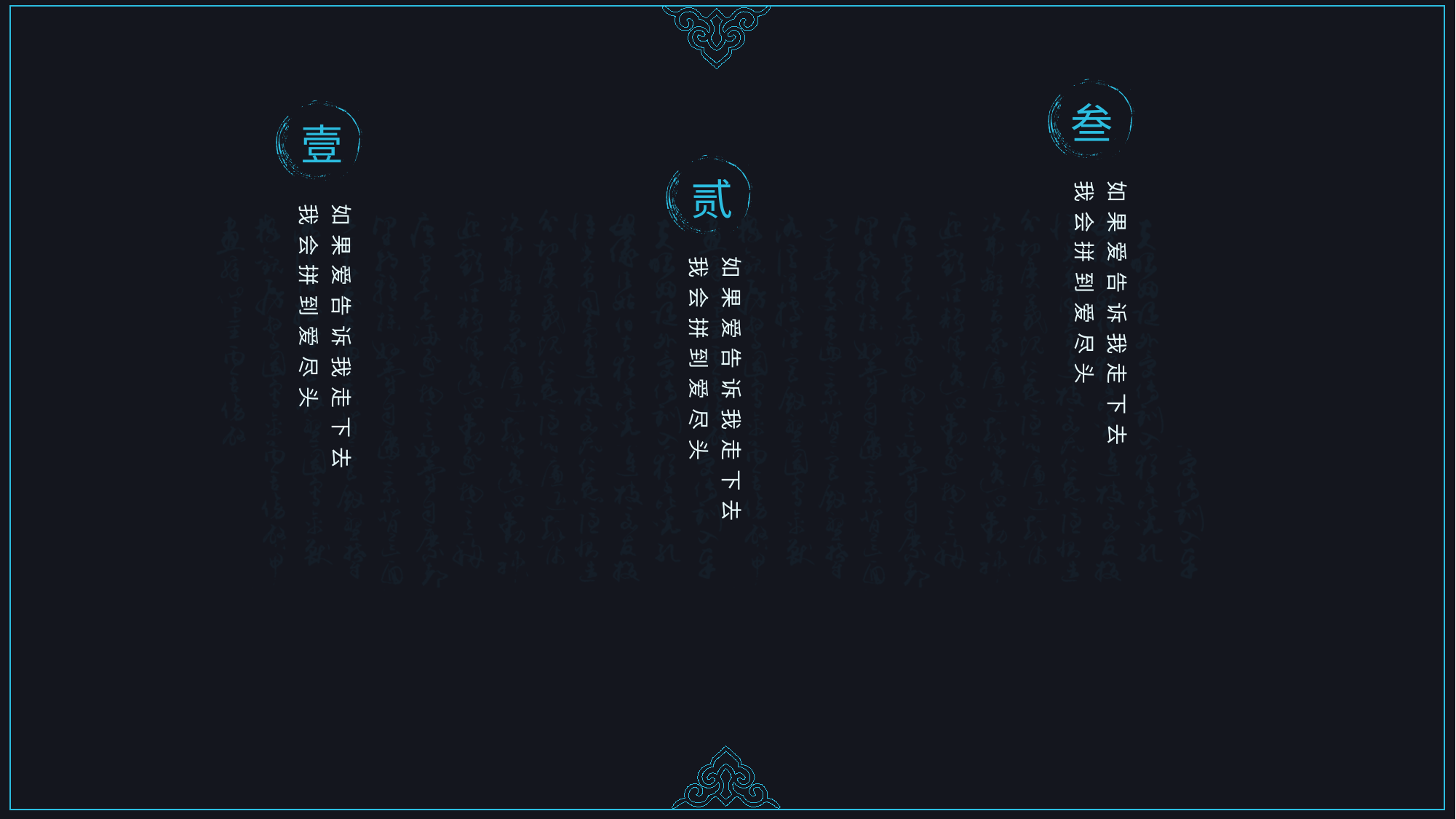

叁

壹

贰
如果爱告诉我走下去
我会拼到爱尽头
如果爱告诉我走下去
我会拼到爱尽头
如果爱告诉我走下去
我会拼到爱尽头